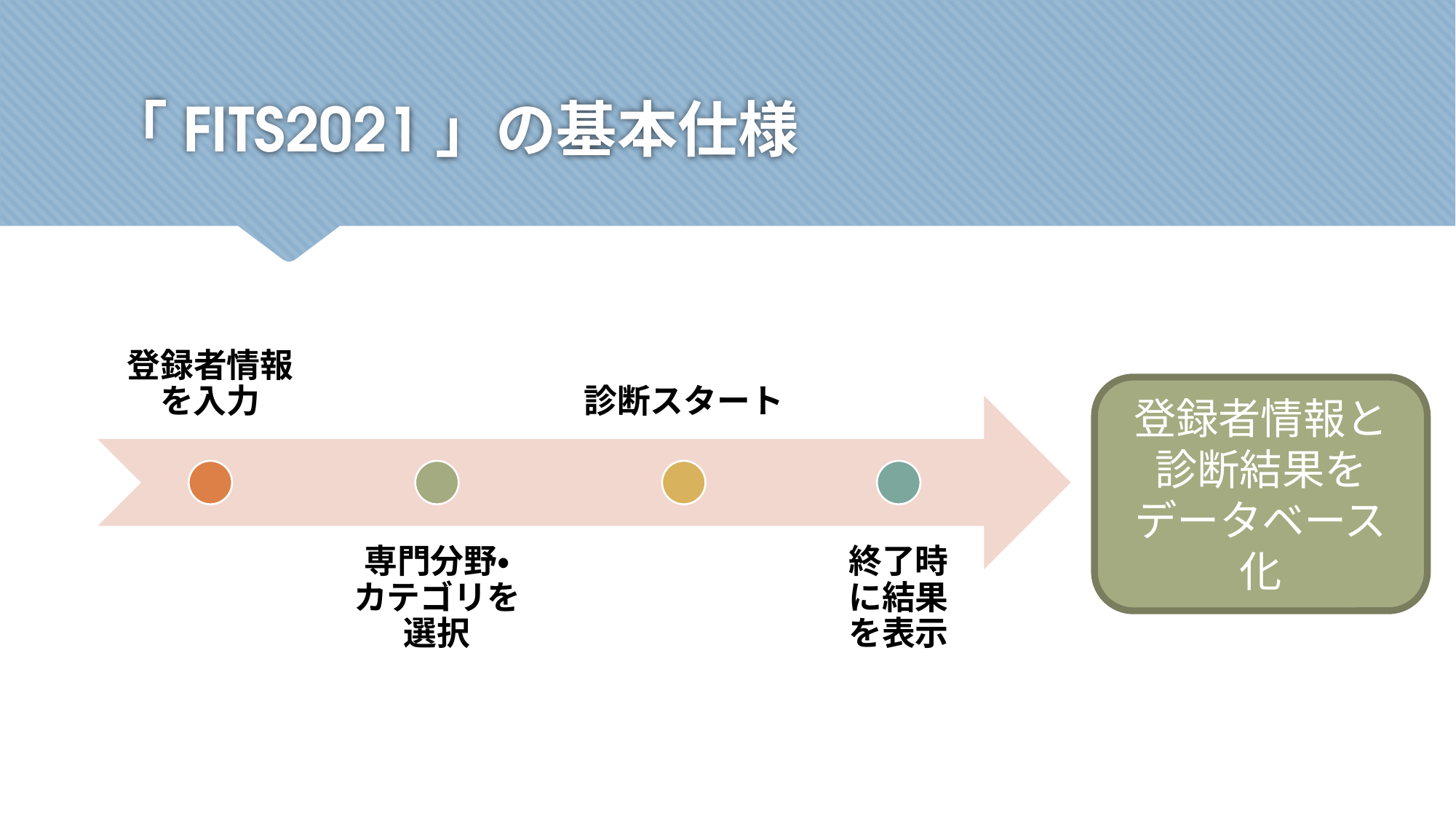

# 「FITS2021」の基本仕様
登録者情報を入力
専門分野・カテゴリを選択
診断スタート
終了時に結果を表示
登録者情報と
診断結果を
データベース化